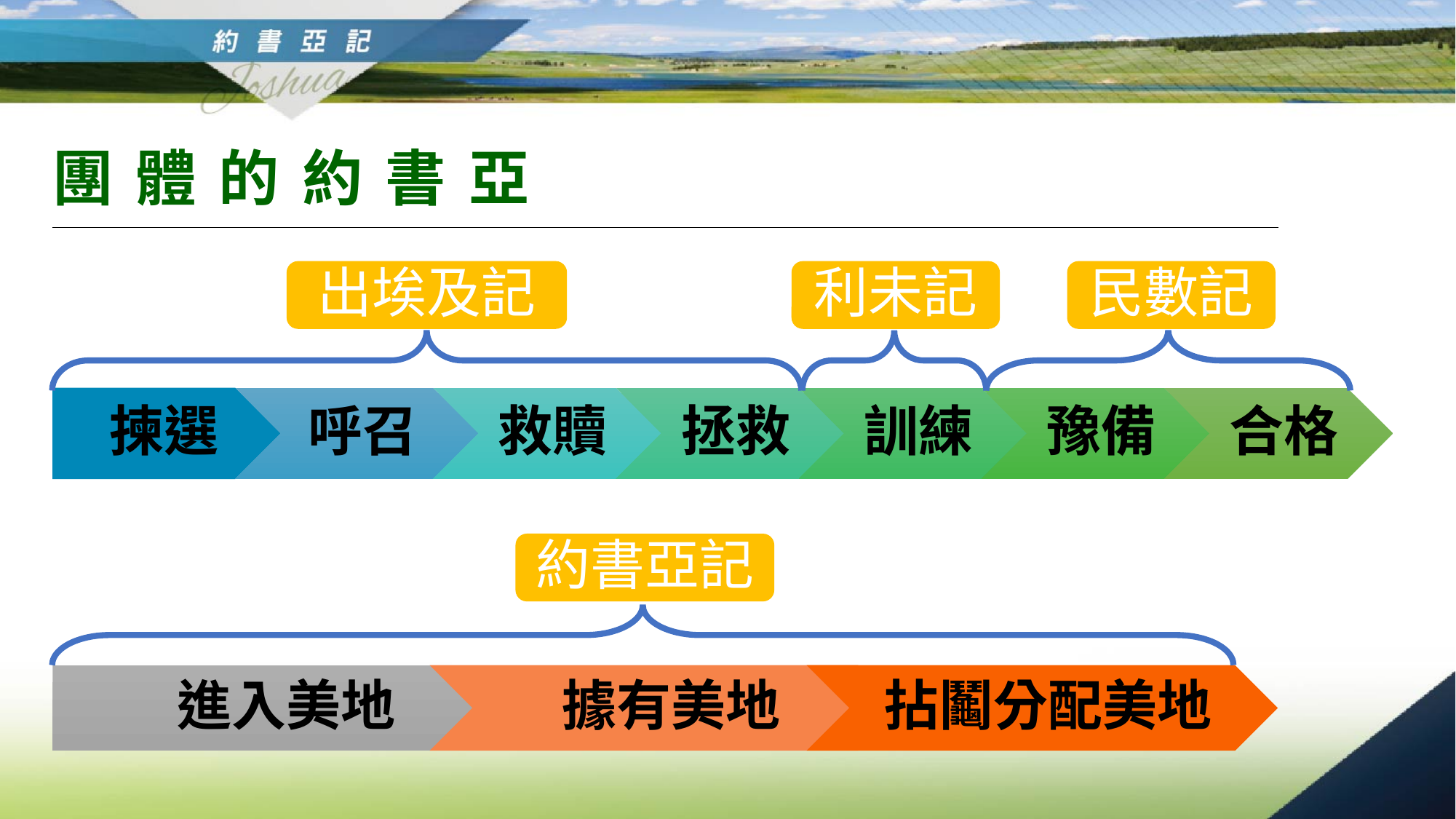

團體的約書亞

出埃及記

利未記

民數記

揀選
呼召
救贖
拯救
訓練
豫備
合格

約書亞記
進入美地
據有美地
拈鬮分配美地